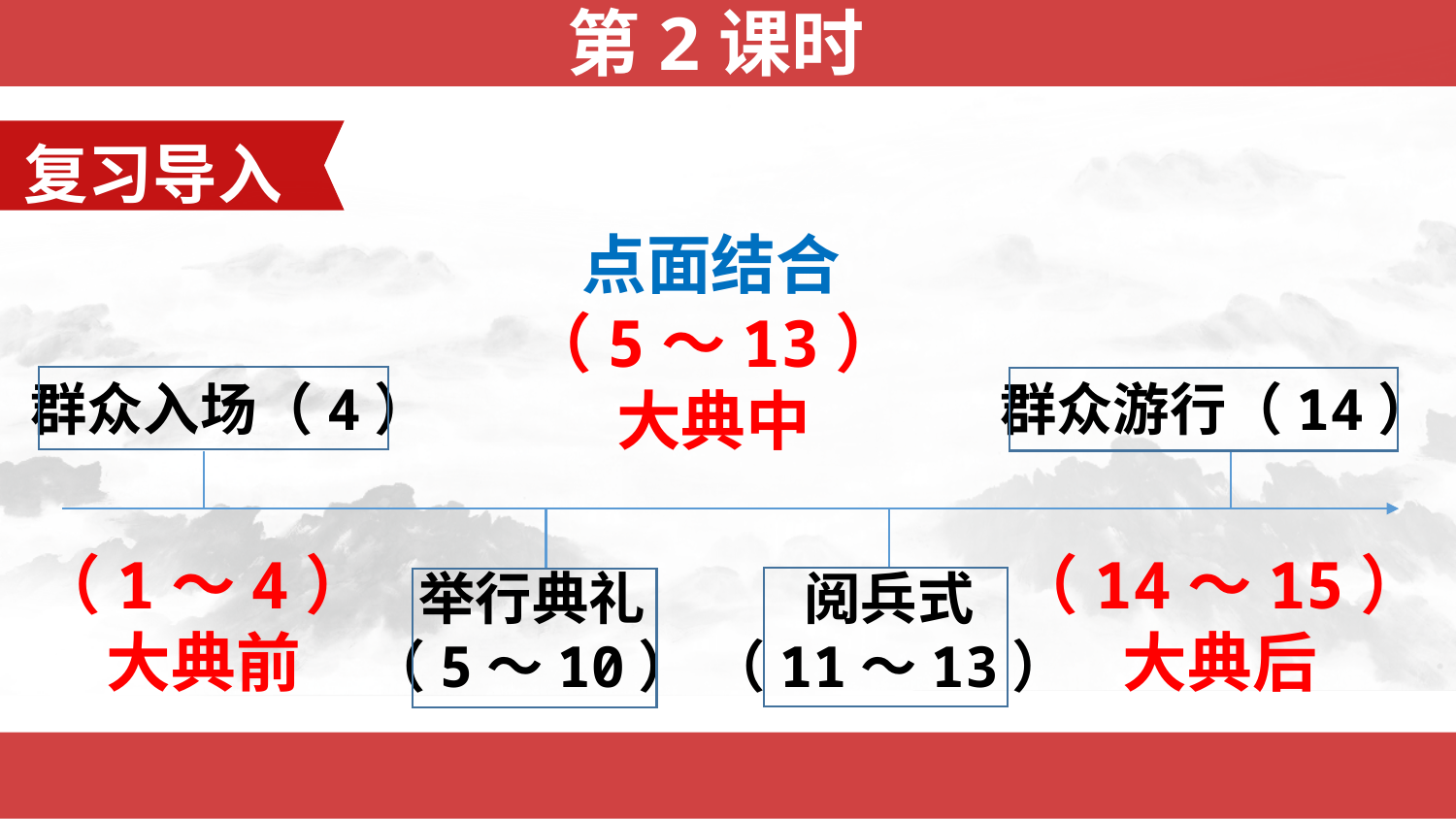

第2课时
复习导入

点面结合
（5～13）
大典中

群众入场（4）
群众游行（14）

（1～4）
大典前
（14～15）
大典后
举行典礼
（5～10）

阅兵式
（11～13）